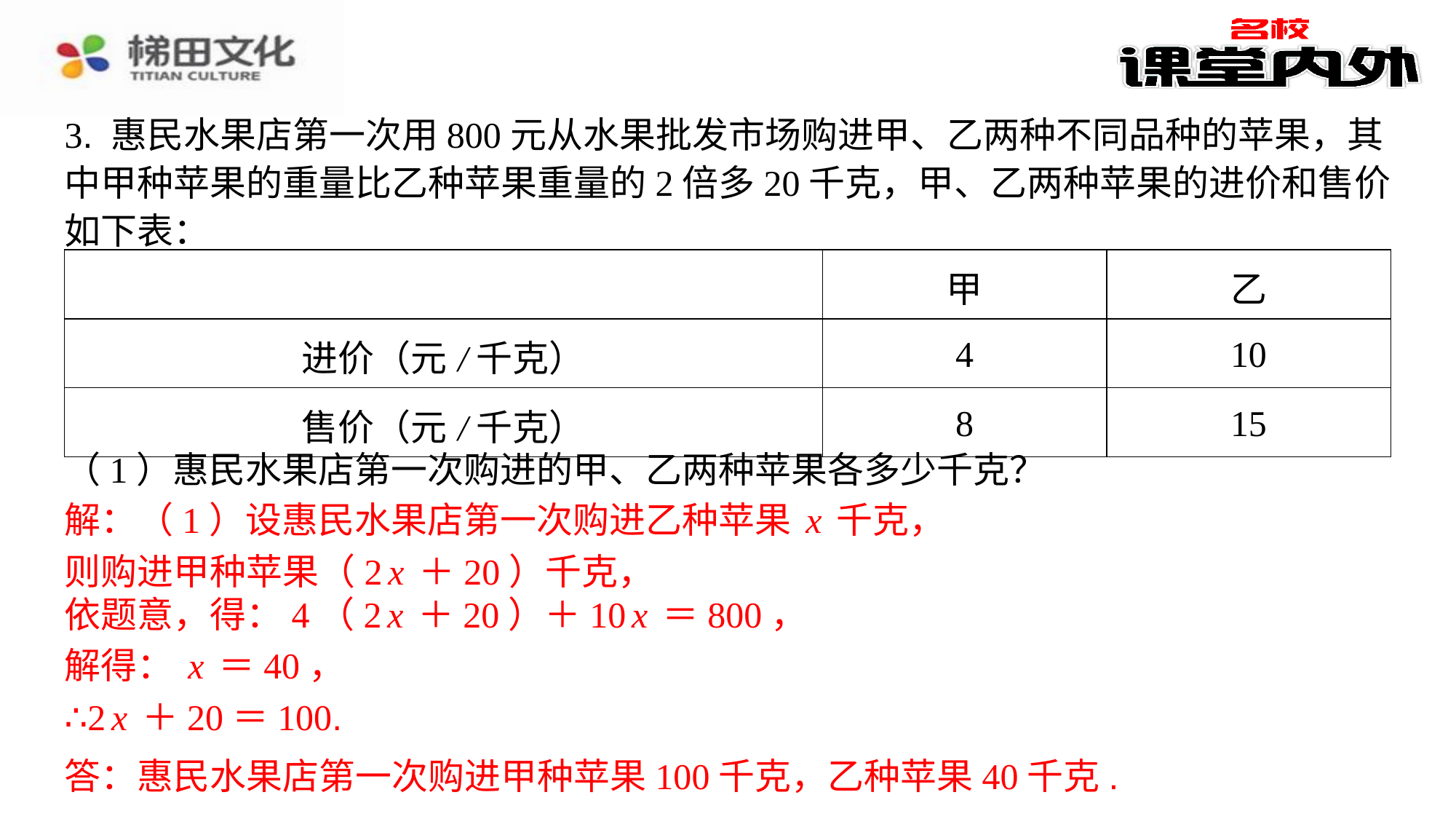

3. 惠民水果店第一次用800元从水果批发市场购进甲、乙两种不同品种的苹果，其
中甲种苹果的重量比乙种苹果重量的2倍多20千克，甲、乙两种苹果的进价和售价
如下表：
|  | 甲 | 乙 |
| --- | --- | --- |
| 进价（元/千克） | 4 | 10 |
| 售价（元/千克） | 8 | 15 |
（1）惠民水果店第一次购进的甲、乙两种苹果各多少千克？
解：（1）设惠民水果店第一次购进乙种苹果x千克，
则购进甲种苹果（2x＋20）千克，
依题意，得：4（2x＋20）＋10x＝800，
解得：x＝40，
∴2x＋20＝100.
答：惠民水果店第一次购进甲种苹果100千克，乙种苹果40千克.
解：（1）设惠民水果店第一次购进乙种苹果x千克，
则购进甲种苹果（2x＋20）千克，
依题意，得：4（2x＋20）＋10x＝800，
解得：x＝40，
∴2x＋20＝100.
答：惠民水果店第一次购进甲种苹果100千克，乙种苹果40千克.